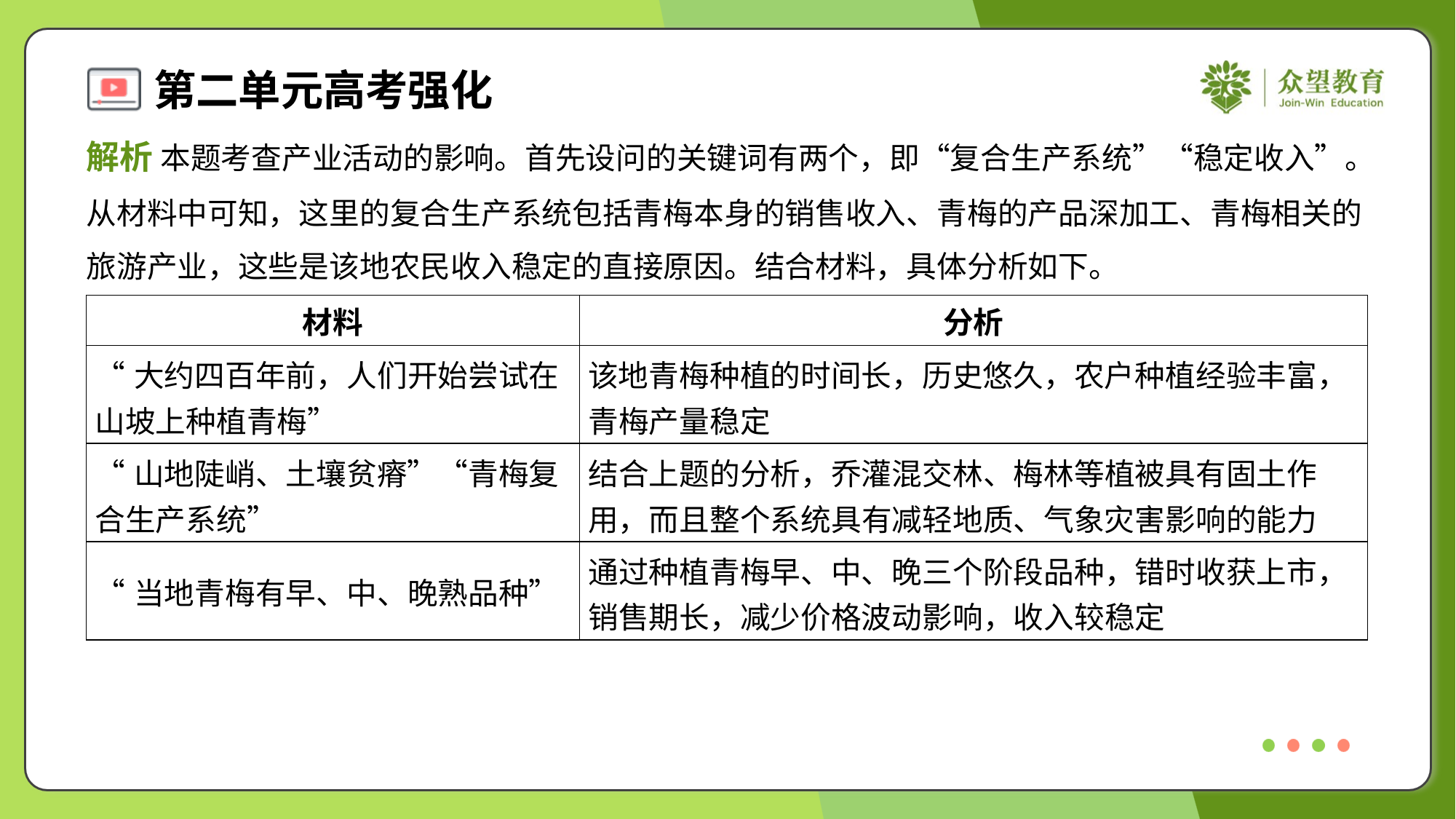

解析 本题考查产业活动的影响。首先设问的关键词有两个，即“复合生产系统”“稳定收入”。
从材料中可知，这里的复合生产系统包括青梅本身的销售收入、青梅的产品深加工、青梅相关的
旅游产业，这些是该地农民收入稳定的直接原因。结合材料，具体分析如下。
| 材料 | 分析 |
| --- | --- |
| “大约四百年前，人们开始尝试在 山坡上种植青梅” | 该地青梅种植的时间长，历史悠久，农户种植经验丰富， 青梅产量稳定 |
| “山地陡峭、土壤贫瘠”“青梅复 合生产系统” | 结合上题的分析，乔灌混交林、梅林等植被具有固土作 用，而且整个系统具有减轻地质、气象灾害影响的能力 |
| “当地青梅有早、中、晚熟品种” | 通过种植青梅早、中、晚三个阶段品种，错时收获上市， 销售期长，减少价格波动影响，收入较稳定 |